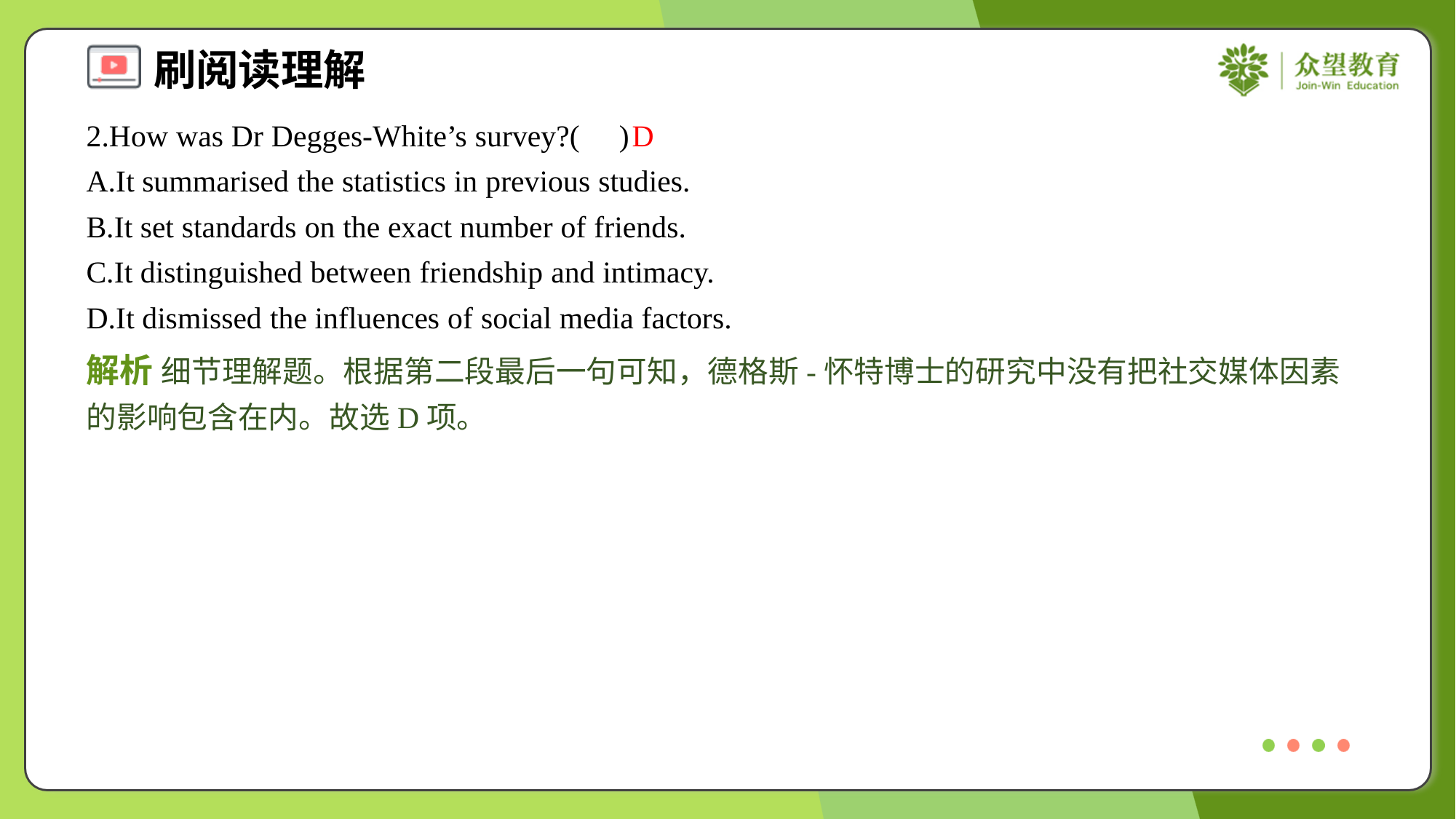

2.How was Dr Degges-White’s survey?(     )
D
A.It summarised the statistics in previous studies.
B.It set standards on the exact number of friends.
C.It distinguished between friendship and intimacy.
D.It dismissed the influences of social media factors.
解析 细节理解题。根据第二段最后一句可知，德格斯-怀特博士的研究中没有把社交媒体因素的影响包含在内。故选D项。